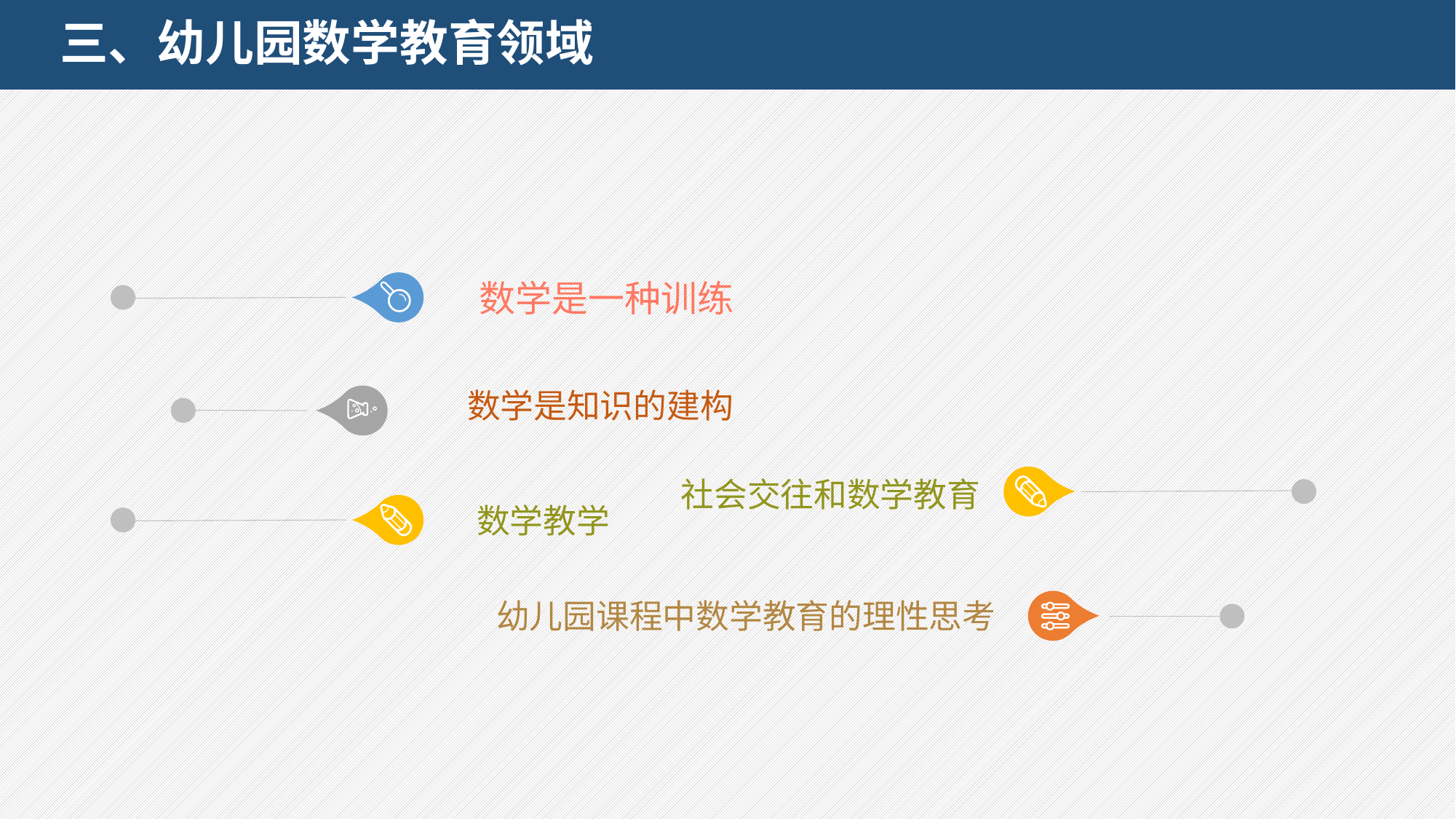

# 三、幼儿园数学教育领域

数学是一种训练

数学是知识的建构
社会交往和数学教育
数学教学

幼儿园课程中数学教育的理性思考